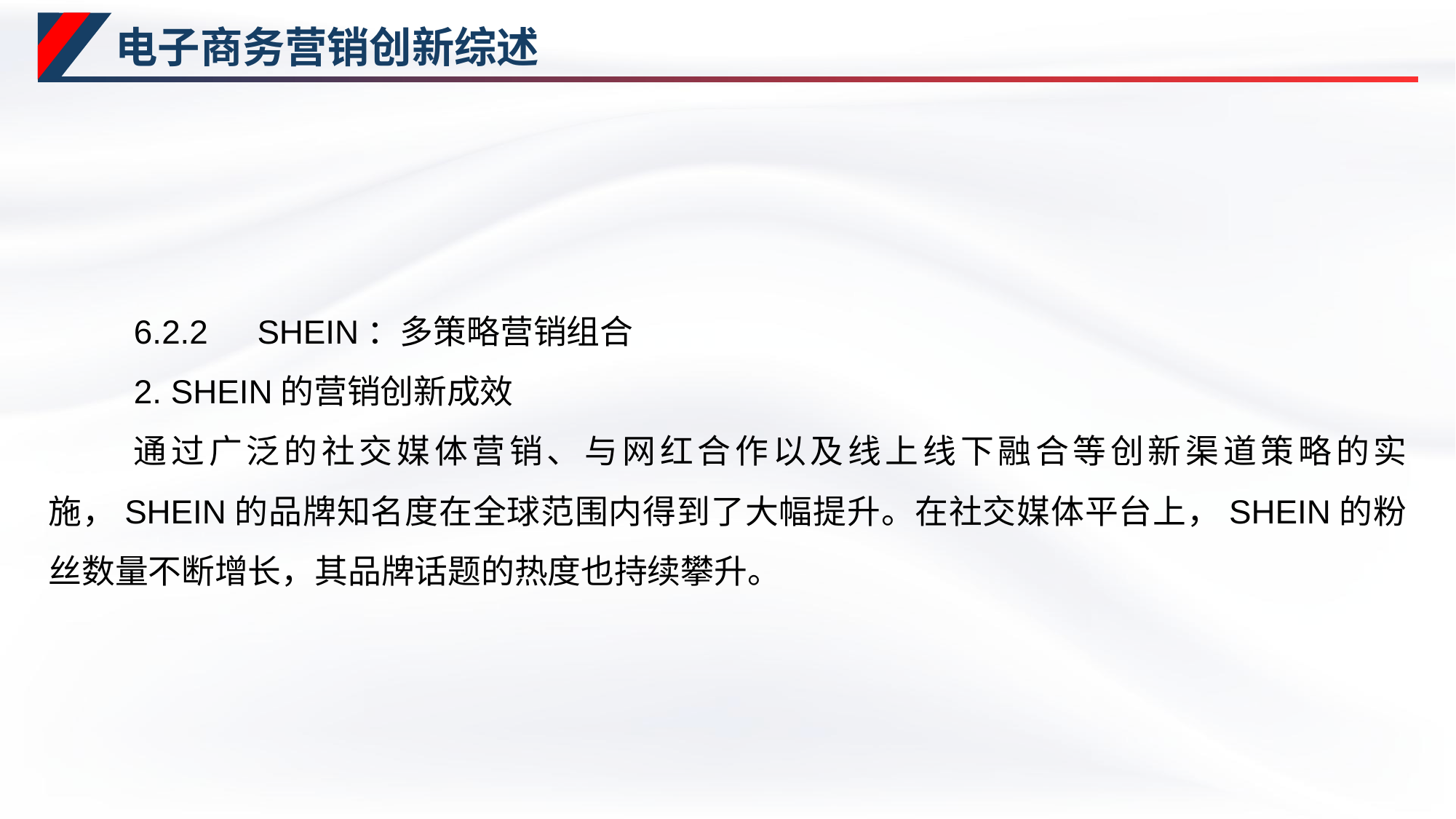

# 电子商务营销创新综述
6.2.2　SHEIN：多策略营销组合
2. SHEIN的营销创新成效
通过广泛的社交媒体营销、与网红合作以及线上线下融合等创新渠道策略的实施，SHEIN的品牌知名度在全球范围内得到了大幅提升。在社交媒体平台上，SHEIN的粉丝数量不断增长，其品牌话题的热度也持续攀升。